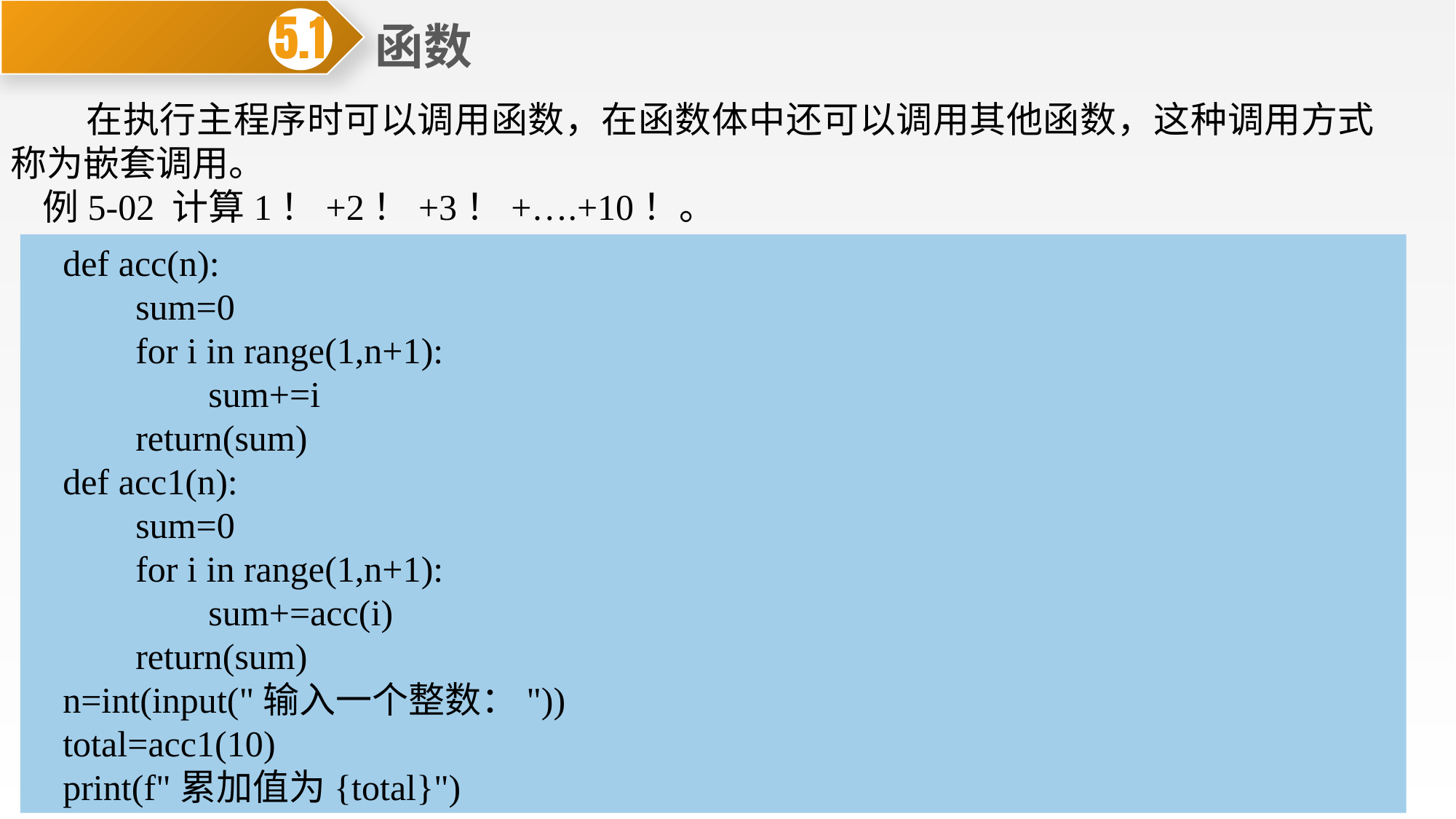

函数

5.1
    在执行主程序时可以调用函数，在函数体中还可以调用其他函数，这种调用方式称为嵌套调用。
例5-02 计算1！+2！+3！+….+10！。
def acc(n):
        sum=0
        for i in range(1,n+1):
                sum+=i
        return(sum)
def acc1(n):
        sum=0
        for i in range(1,n+1):
                sum+=acc(i)
        return(sum)
n=int(input("输入一个整数："))
total=acc1(10)
print(f"累加值为{total}")